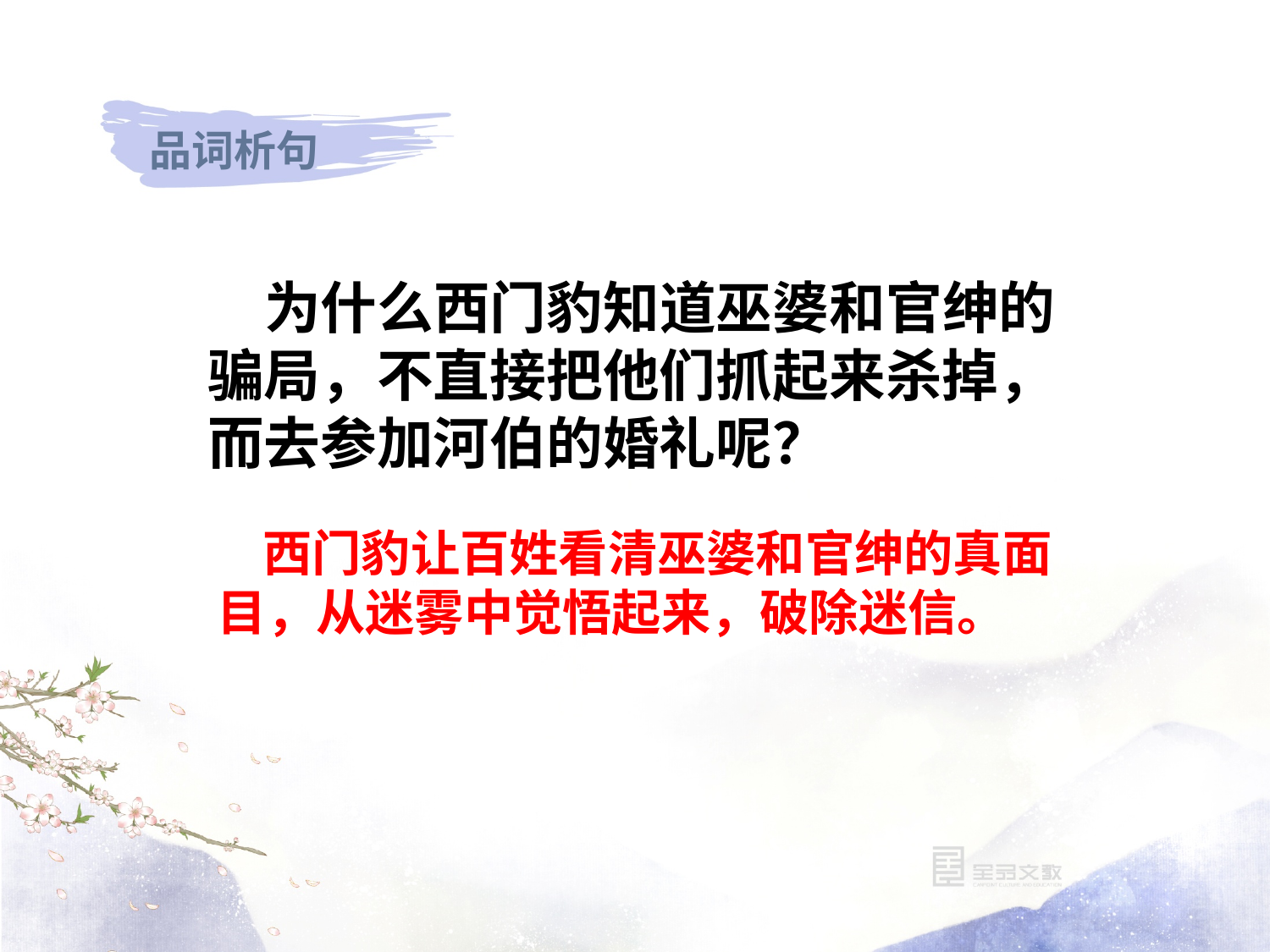

为什么西门豹知道巫婆和官绅的骗局，不直接把他们抓起来杀掉，而去参加河伯的婚礼呢？
   西门豹让百姓看清巫婆和官绅的真面目，从迷雾中觉悟起来，破除迷信。